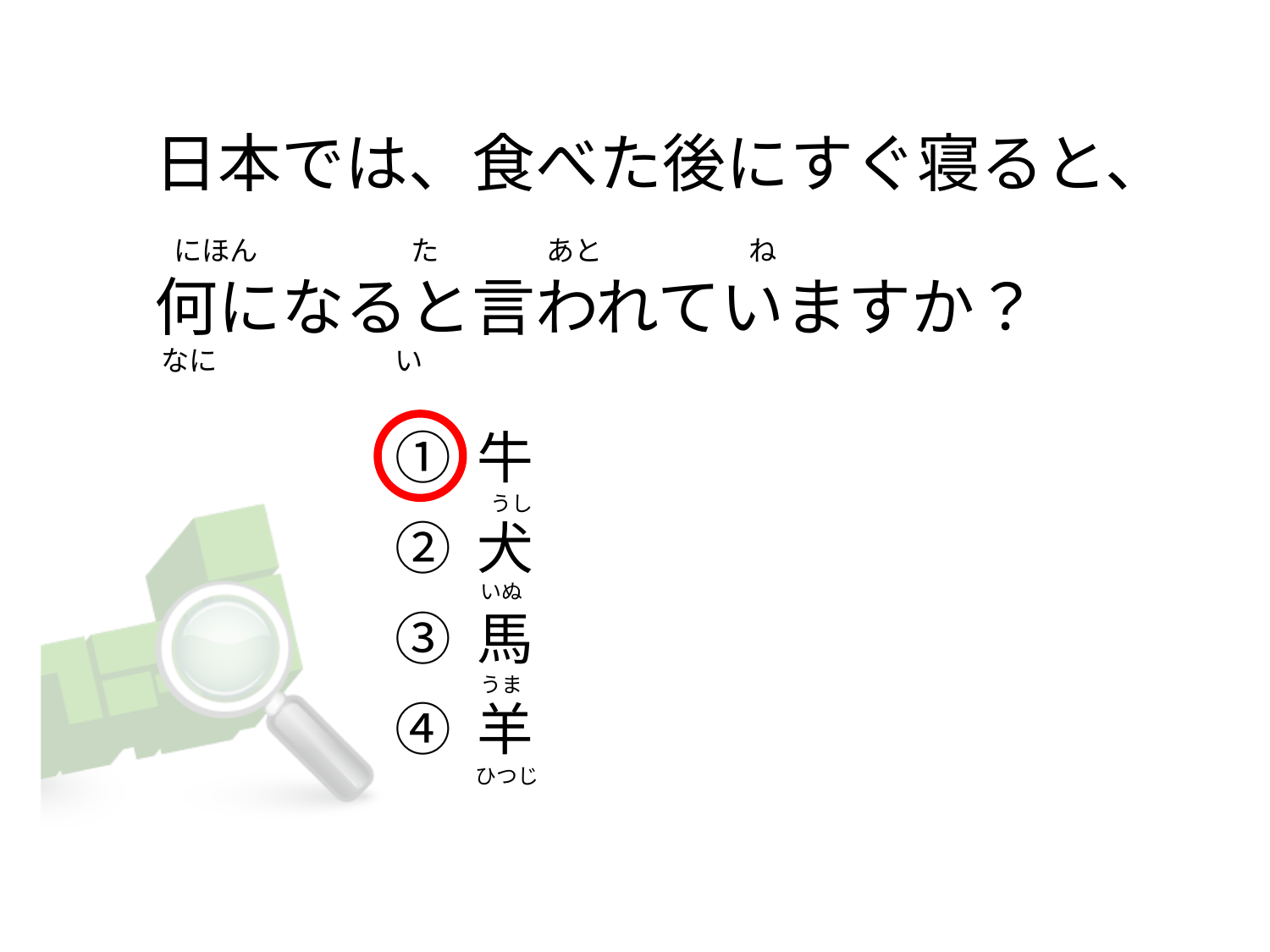

# 日本では、食べた後にすぐ寝ると、     にほん                        た                 あと                       ね 何になると言われていますか？  なに                            い

① 牛
② 犬
③ 馬
④ 羊
 うし
いぬ
うま
ひつじ